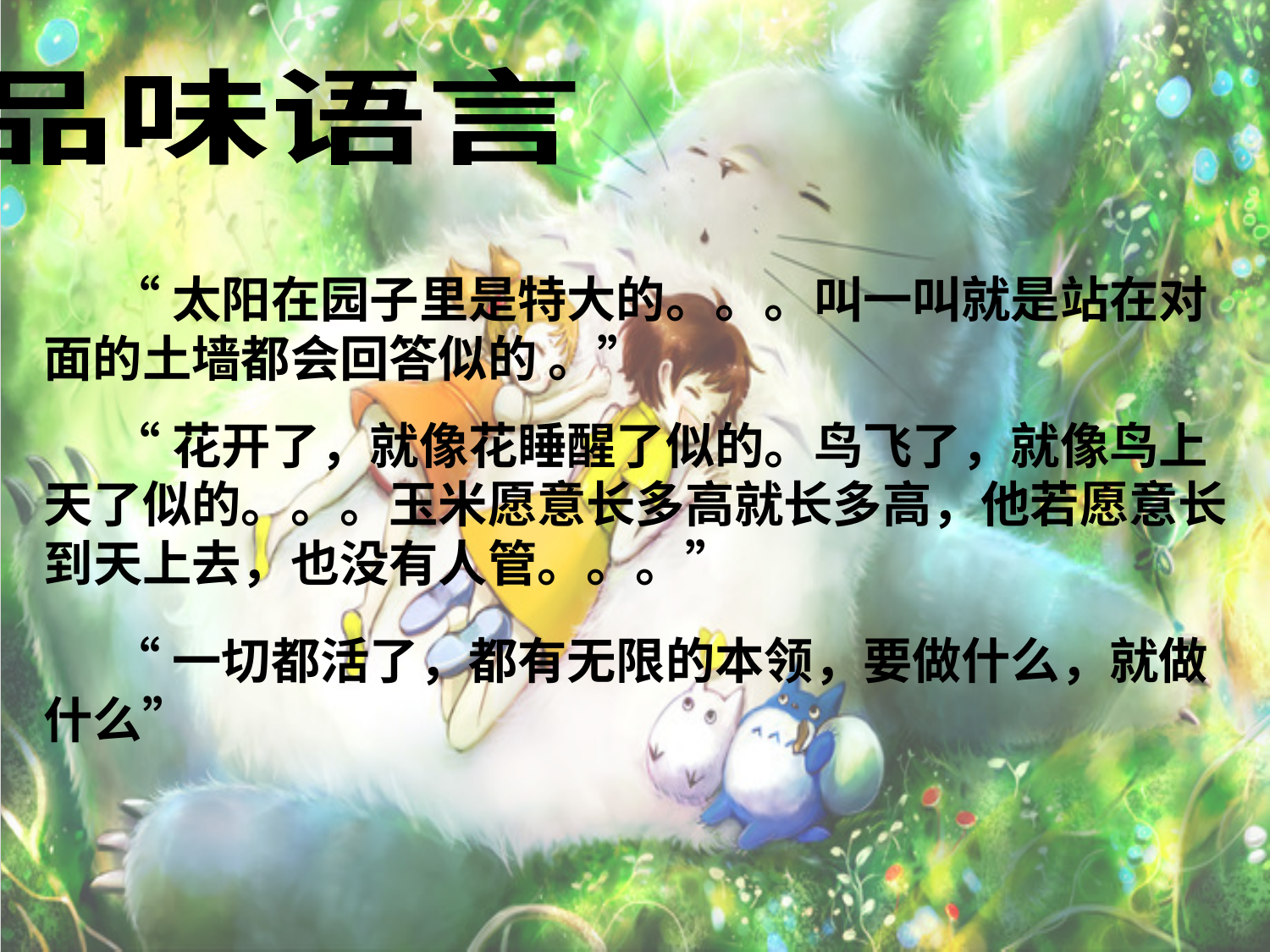

品味语言
      “太阳在园子里是特大的。。。叫一叫就是站在对面的土墙都会回答似的 。”
      “花开了，就像花睡醒了似的。鸟飞了，就像鸟上天了似的。。。玉米愿意长多高就长多高，他若愿意长到天上去，也没有人管。。。”
      “一切都活了，都有无限的本领，要做什么，就做什么”